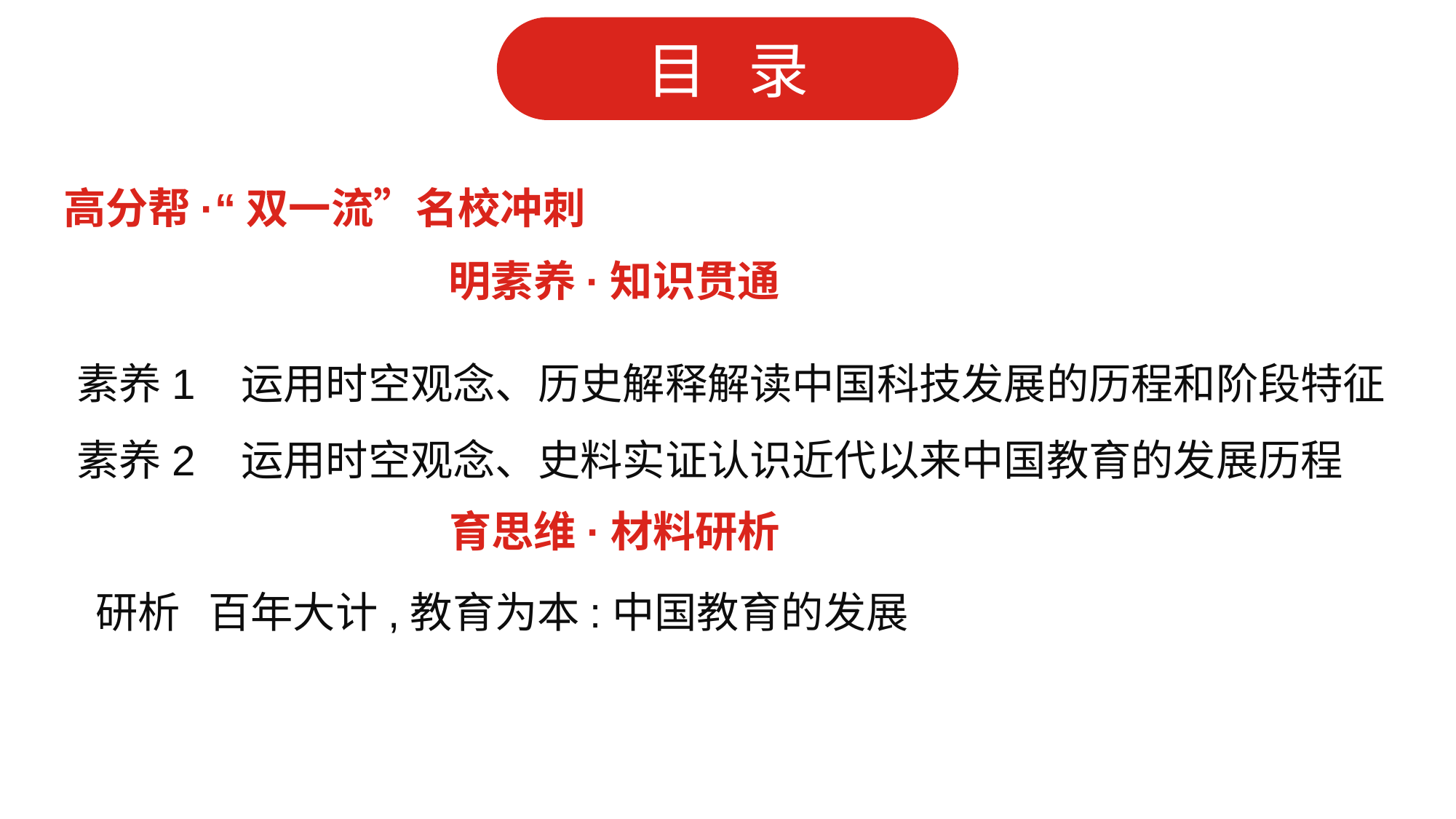

高分帮·“双一流”名校冲刺
明素养·知识贯通

素养1   运用时空观念、历史解释解读中国科技发展的历程和阶段特征
素养2   运用时空观念、史料实证认识近代以来中国教育的发展历程

育思维·材料研析
研析   百年大计,教育为本:中国教育的发展